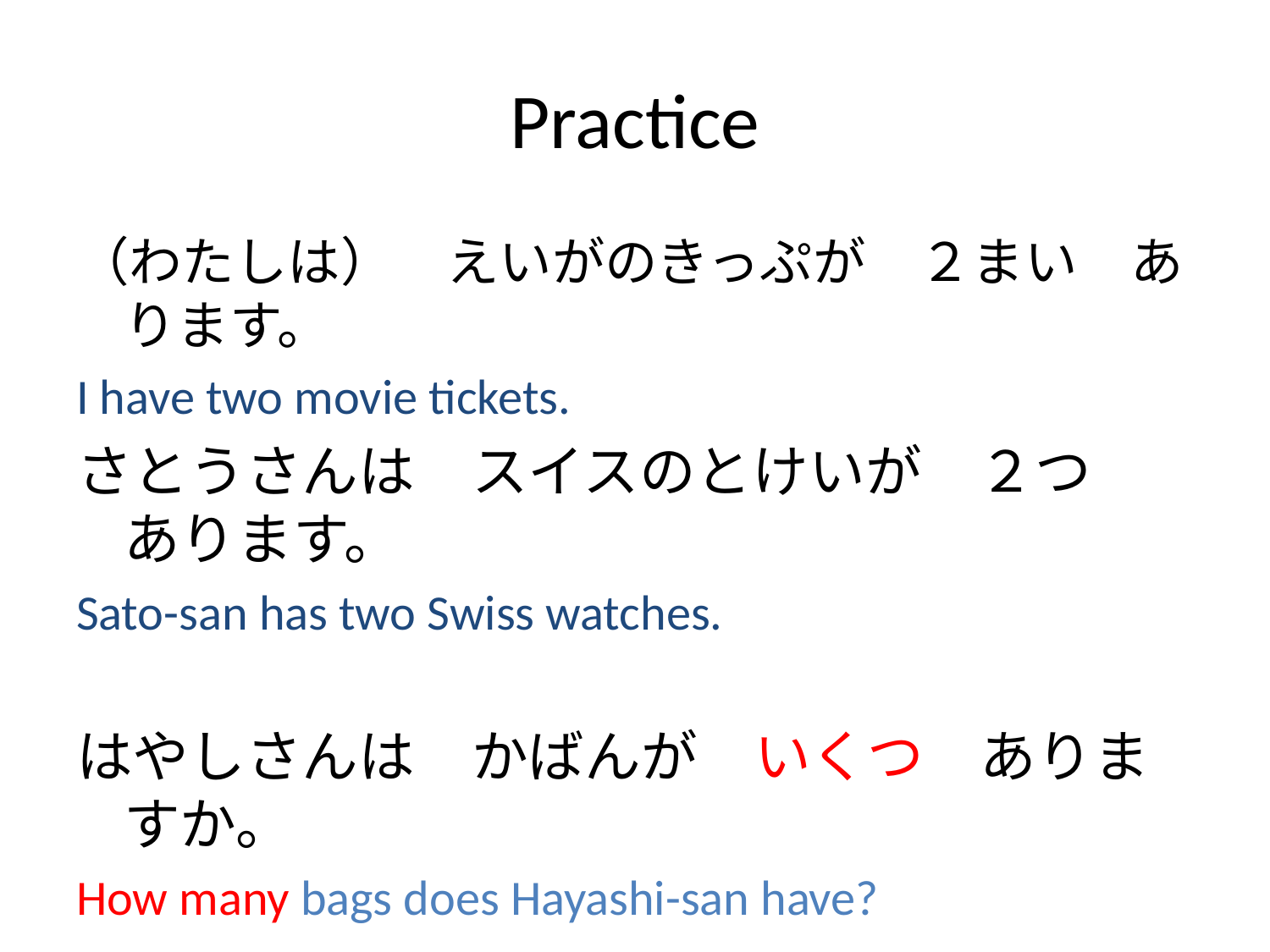

# Practice
（わたしは）　えいがのきっぷが　２まい　あります。
I have two movie tickets.
さとうさんは　スイスのとけいが　２つ　あります。
Sato-san has two Swiss watches.

はやしさんは　かばんが　いくつ　ありますか。
How many bags does Hayashi-san have?